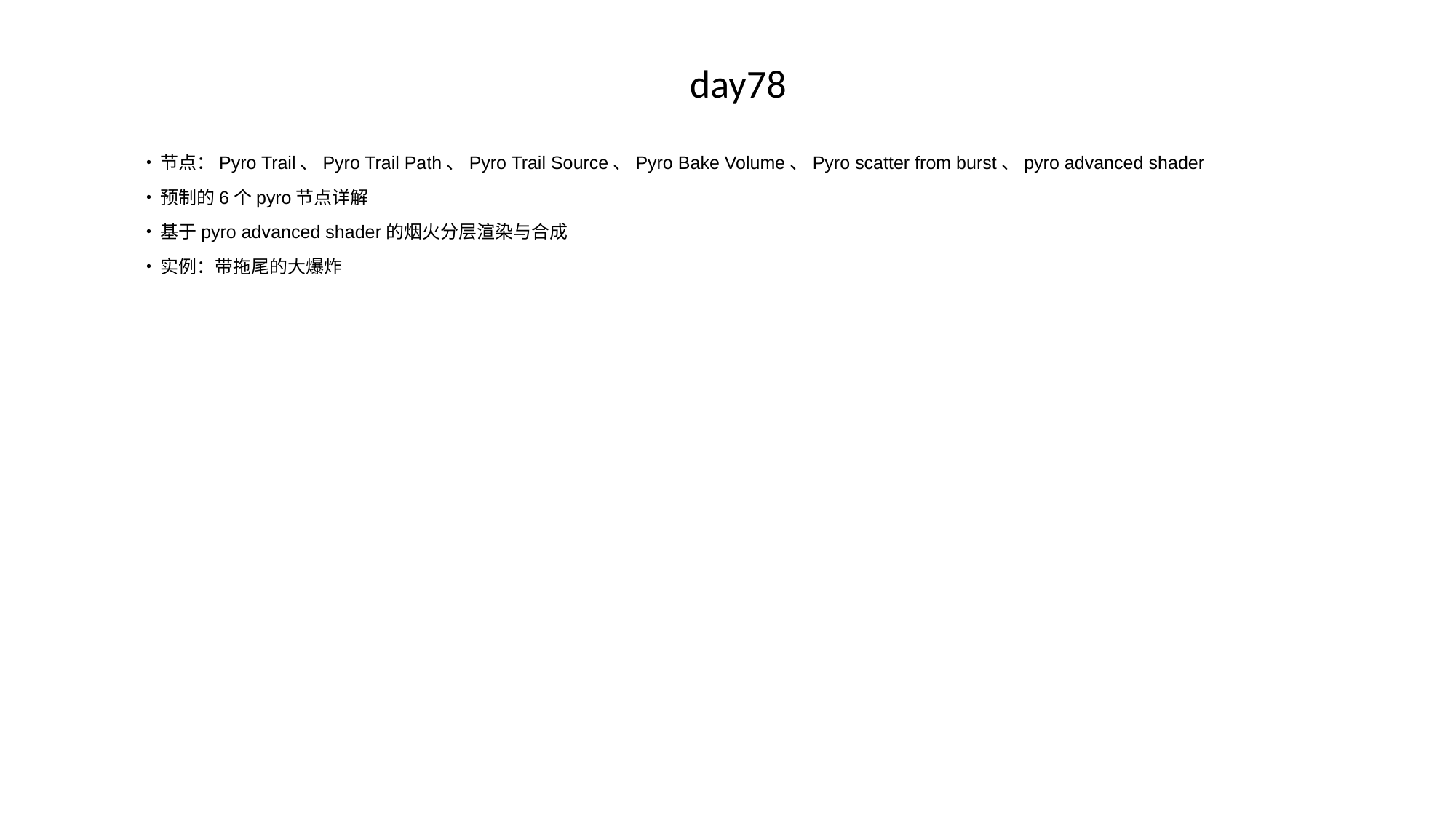

# day78
•	节点：Pyro Trail、Pyro Trail Path、Pyro Trail Source、Pyro Bake Volume、Pyro scatter from burst、pyro advanced shader
•	预制的6个pyro节点详解
•	基于pyro advanced shader的烟火分层渲染与合成
•	实例：带拖尾的大爆炸